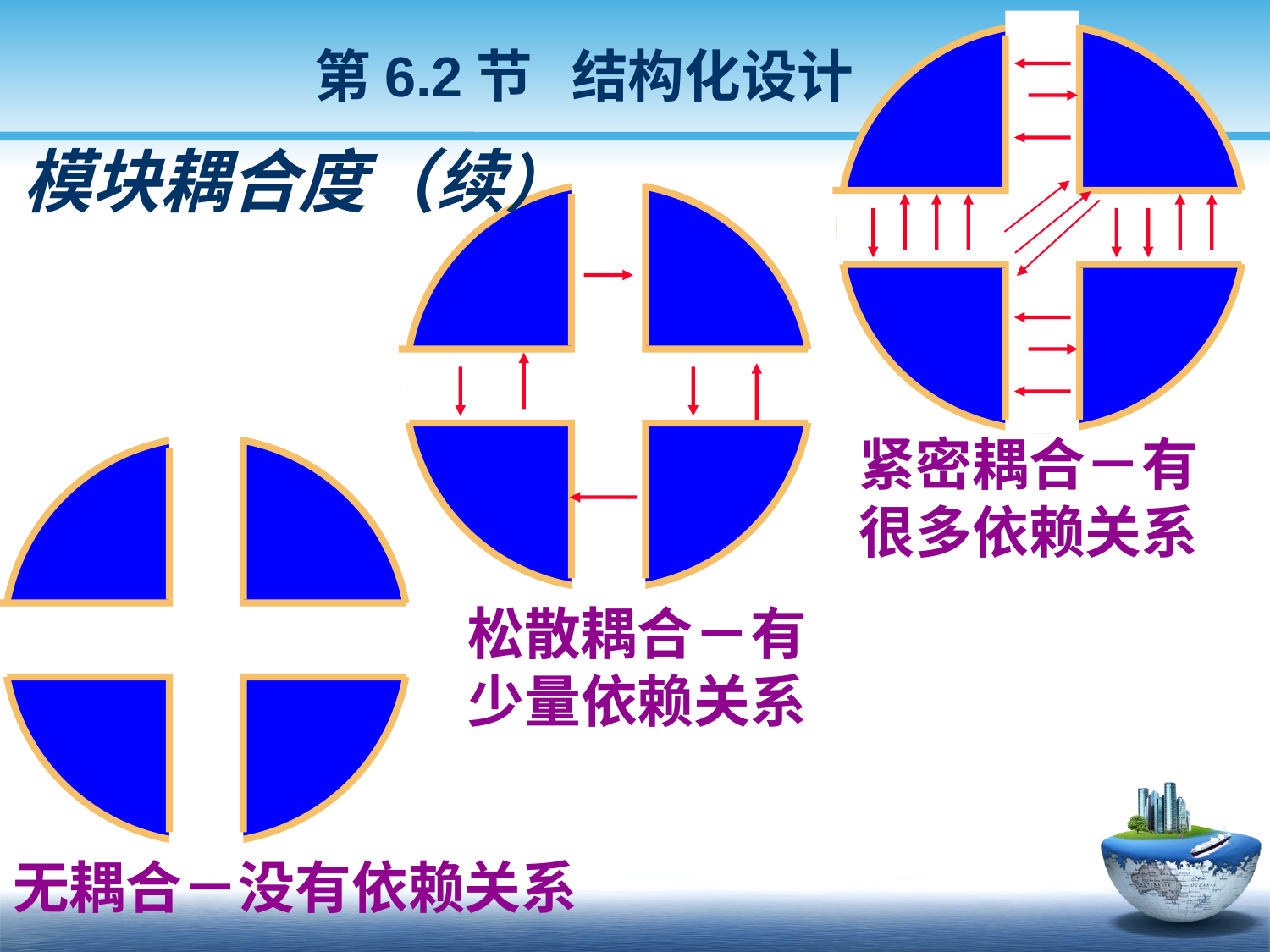

第6.2节   结构化设计

# 模块耦合度（续）

紧密耦合－有
很多依赖关系

松散耦合－有
少量依赖关系

无耦合－没有依赖关系